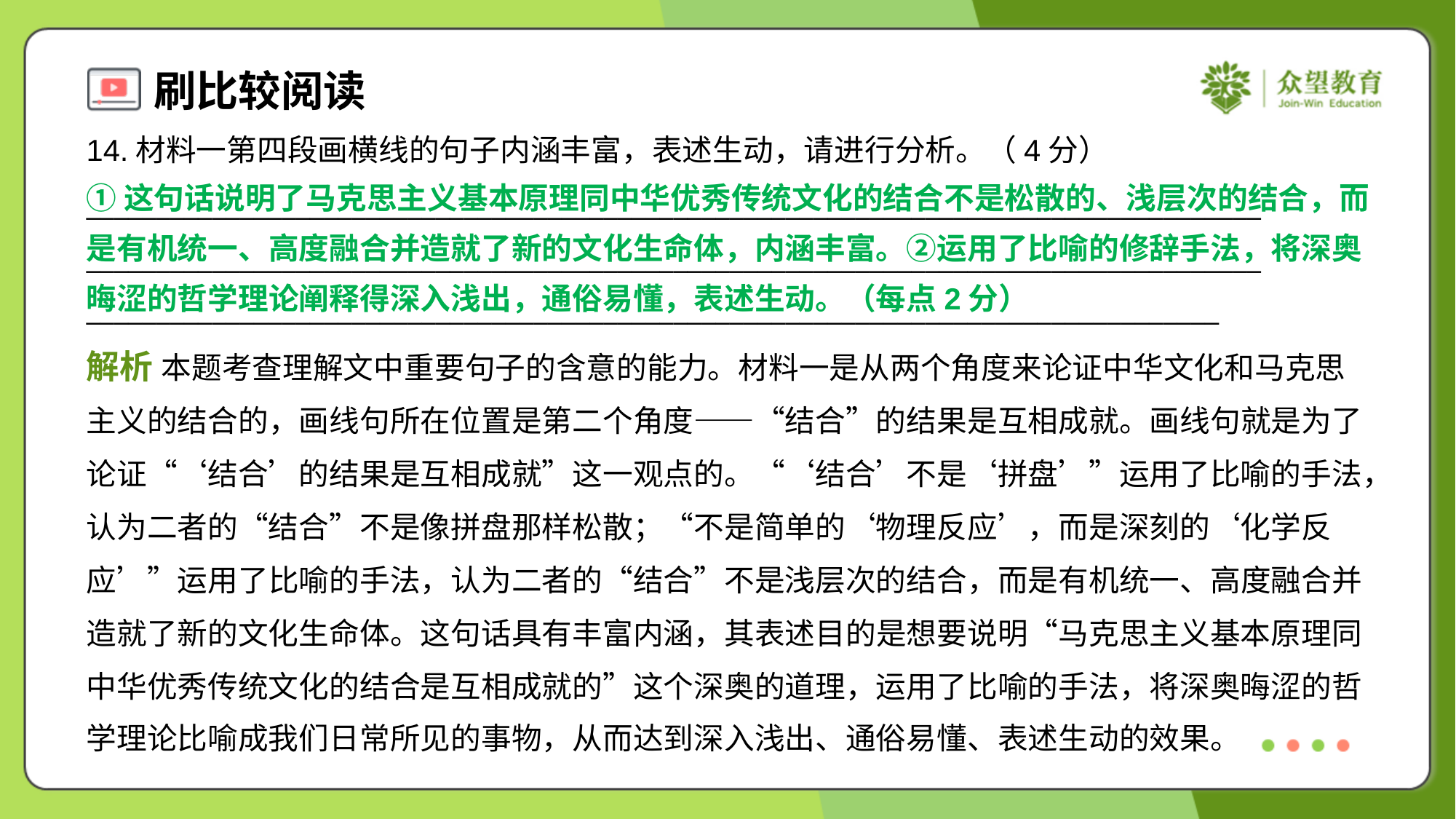

14.材料一第四段画横线的句子内涵丰富，表述生动，请进行分析。（4分）
①这句话说明了马克思主义基本原理同中华优秀传统文化的结合不是松散的、浅层次的结合，而
是有机统一、高度融合并造就了新的文化生命体，内涵丰富。②运用了比喻的修辞手法，将深奥
晦涩的哲学理论阐释得深入浅出，通俗易懂，表述生动。（每点2分）
____________________________________________________________________________________
____________________________________________________________________________________
_________________________________________________________________________________
解析 本题考查理解文中重要句子的含意的能力。材料一是从两个角度来论证中华文化和马克思
主义的结合的，画线句所在位置是第二个角度——“结合”的结果是互相成就。画线句就是为了
论证“‘结合’的结果是互相成就”这一观点的。“‘结合’不是‘拼盘’”运用了比喻的手法，
认为二者的“结合”不是像拼盘那样松散；“不是简单的‘物理反应’，而是深刻的‘化学反
应’”运用了比喻的手法，认为二者的“结合”不是浅层次的结合，而是有机统一、高度融合并
造就了新的文化生命体。这句话具有丰富内涵，其表述目的是想要说明“马克思主义基本原理同
中华优秀传统文化的结合是互相成就的”这个深奥的道理，运用了比喻的手法，将深奥晦涩的哲
学理论比喻成我们日常所见的事物，从而达到深入浅出、通俗易懂、表述生动的效果。